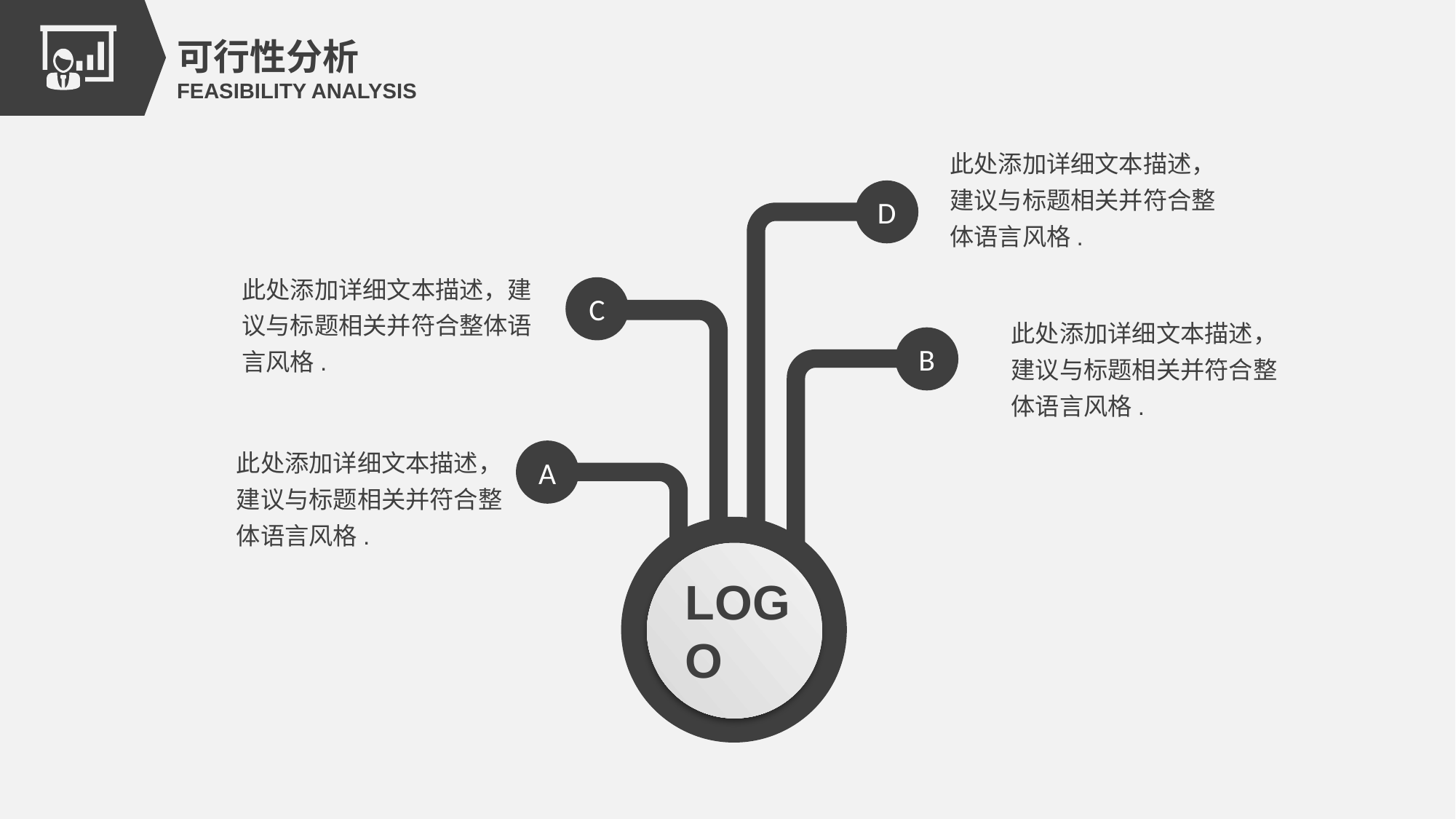

可行性分析
FEASIBILITY ANALYSIS

此处添加详细文本描述，建议与标题相关并符合整体语言风格.
D

此处添加详细文本描述，建议与标题相关并符合整体语言风格.
C

此处添加详细文本描述，建议与标题相关并符合整体语言风格.
B

此处添加详细文本描述，建议与标题相关并符合整体语言风格.
A

LOGO